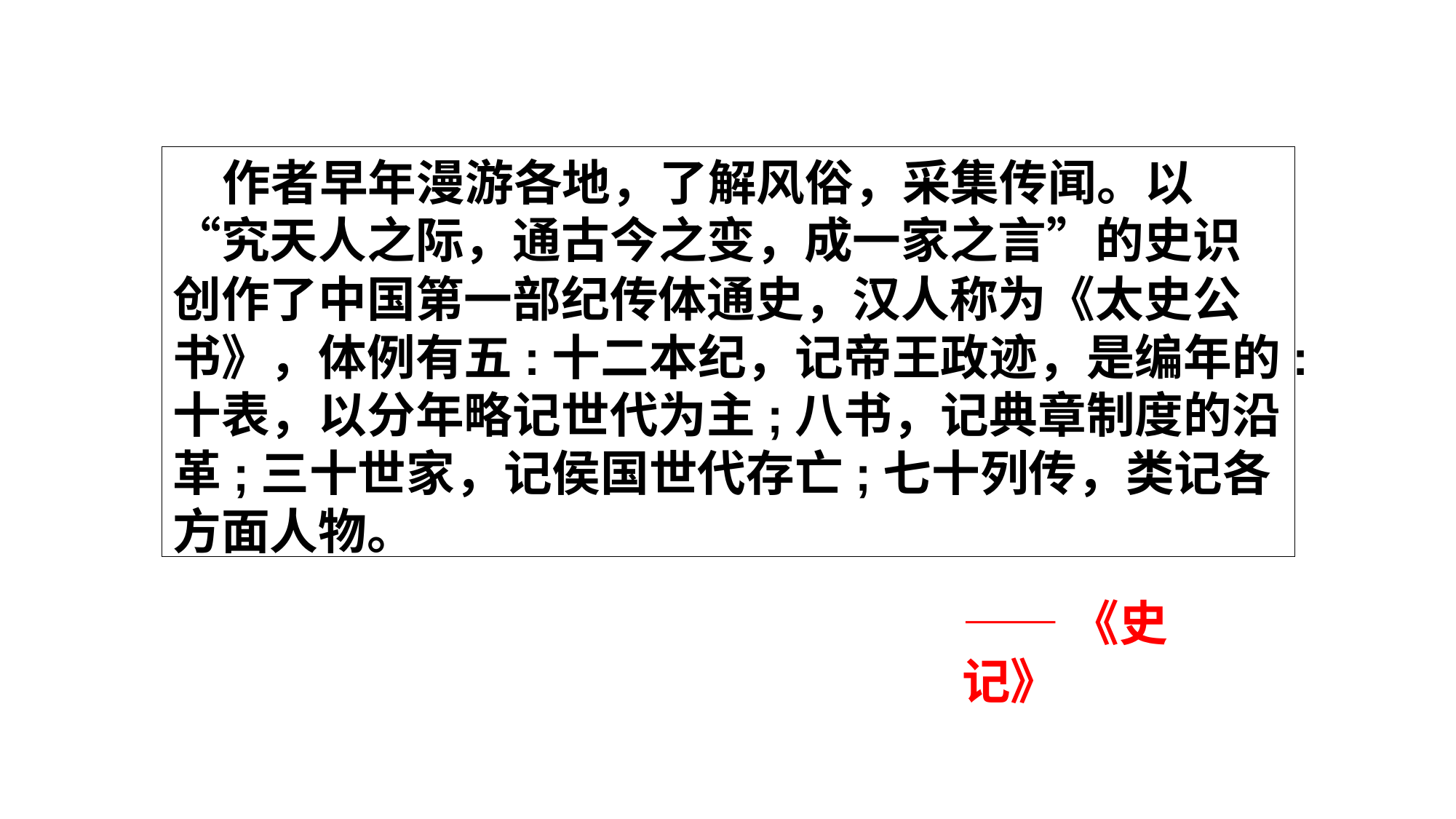

作者早年漫游各地，了解风俗，采集传闻。以“究天人之际，通古今之变，成一家之言”的史识创作了中国第一部纪传体通史，汉人称为《太史公书》，体例有五:十二本纪，记帝王政迹，是编年的:十表，以分年略记世代为主;八书，记典章制度的沿革;三十世家，记侯国世代存亡;七十列传，类记各方面人物。

——《史记》